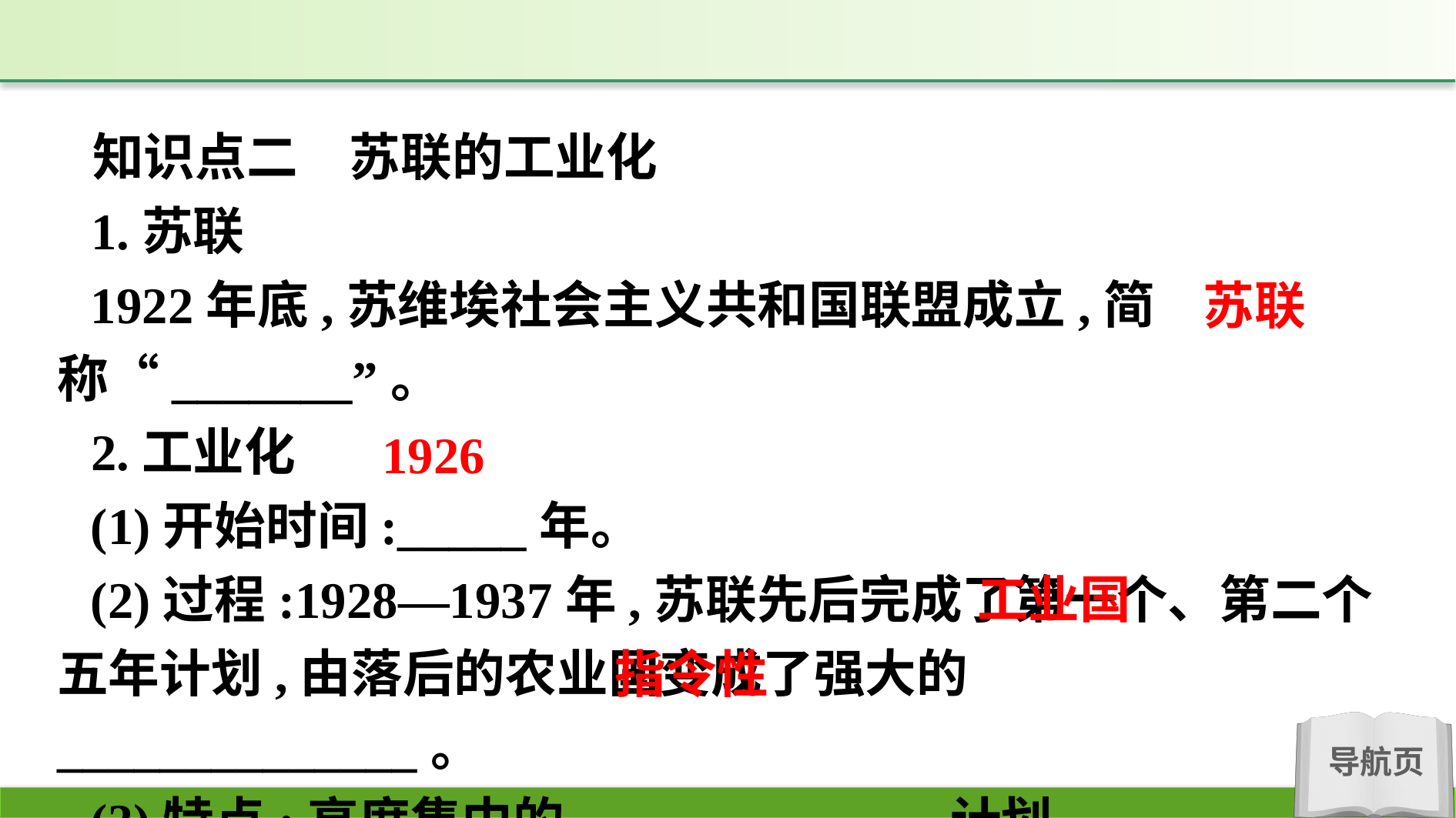

知识点二　苏联的工业化
1.苏联
1922年底,苏维埃社会主义共和国联盟成立,简称“_______”。
2.工业化
(1)开始时间:_____年。
(2)过程:1928—1937年,苏联先后完成了第一个、第二个五年计划,由落后的农业国变成了强大的______________。
(3)特点:高度集中的______________计划。
苏联
1926
工业国
指令性